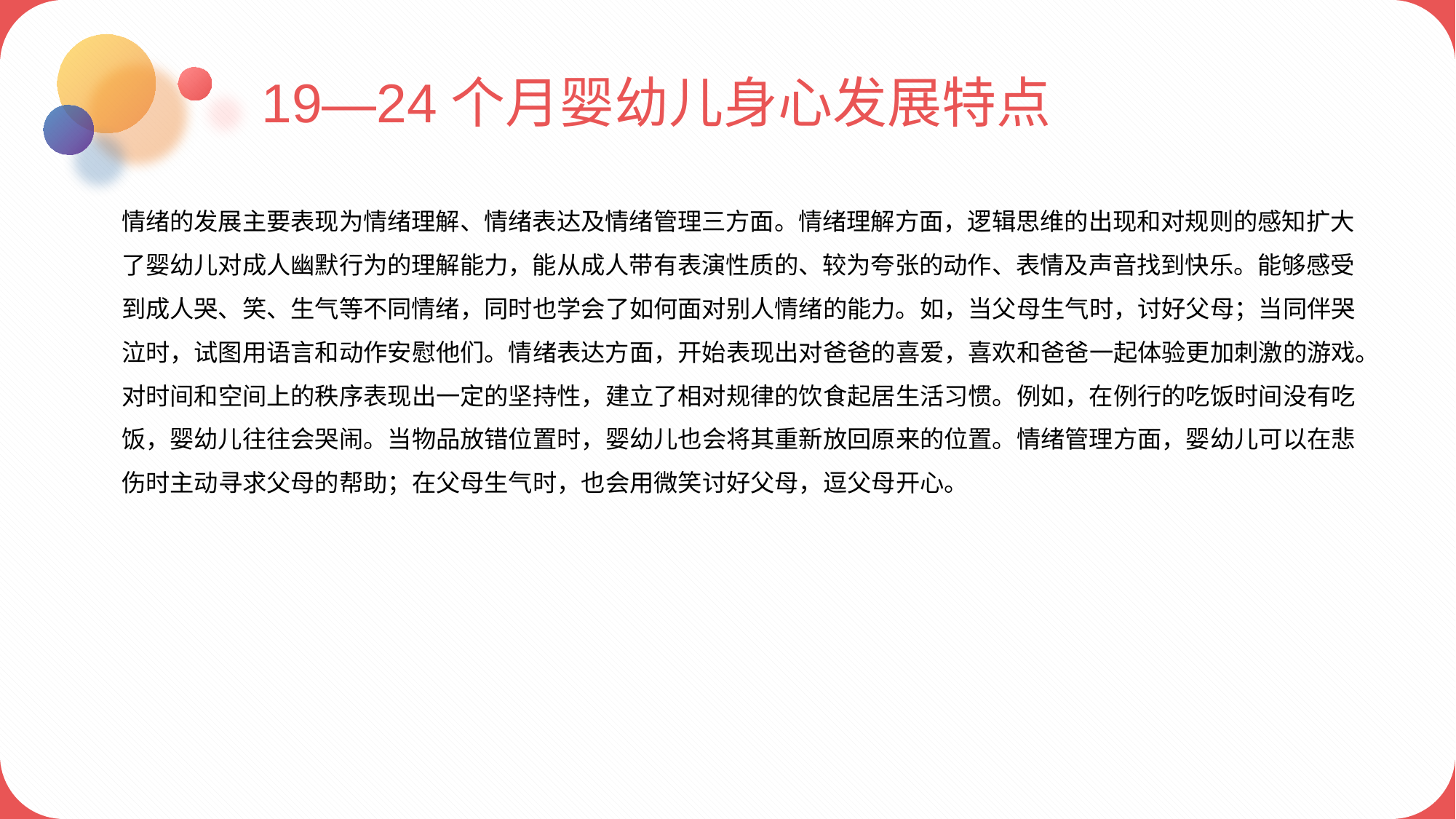

19—24个月婴幼儿身心发展特点
情绪的发展主要表现为情绪理解、情绪表达及情绪管理三方面。情绪理解方面，逻辑思维的出现和对规则的感知扩大了婴幼儿对成人幽默行为的理解能力，能从成人带有表演性质的、较为夸张的动作、表情及声音找到快乐。能够感受到成人哭、笑、生气等不同情绪，同时也学会了如何面对别人情绪的能力。如，当父母生气时，讨好父母；当同伴哭泣时，试图用语言和动作安慰他们。情绪表达方面，开始表现出对爸爸的喜爱，喜欢和爸爸一起体验更加刺激的游戏。对时间和空间上的秩序表现出一定的坚持性，建立了相对规律的饮食起居生活习惯。例如，在例行的吃饭时间没有吃饭，婴幼儿往往会哭闹。当物品放错位置时，婴幼儿也会将其重新放回原来的位置。情绪管理方面，婴幼儿可以在悲伤时主动寻求父母的帮助；在父母生气时，也会用微笑讨好父母，逗父母开心。